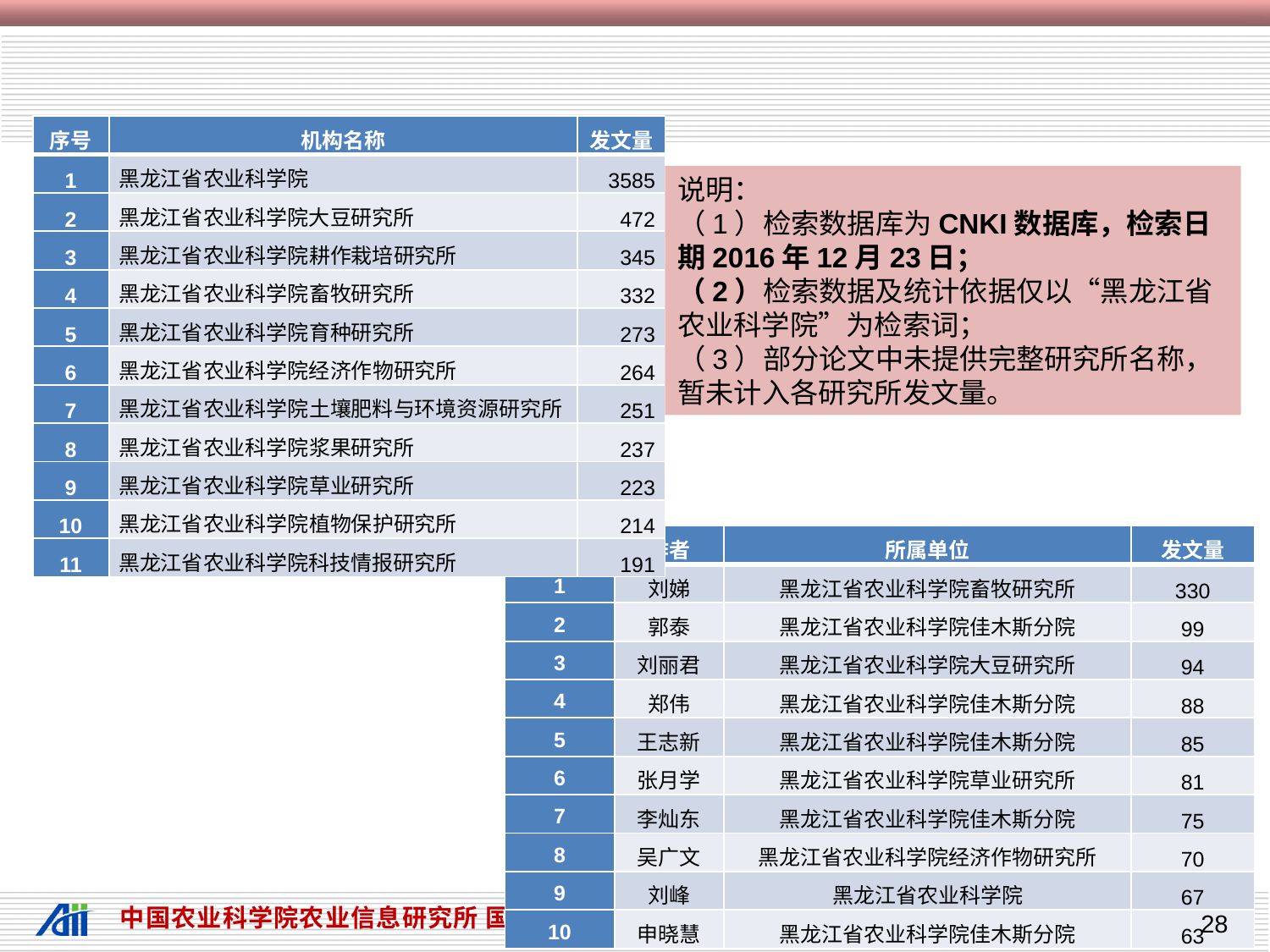

#
| 序号 | 机构名称 | 发文量 |
| --- | --- | --- |
| 1 | 黑龙江省农业科学院 | 3585 |
| 2 | 黑龙江省农业科学院大豆研究所 | 472 |
| 3 | 黑龙江省农业科学院耕作栽培研究所 | 345 |
| 4 | 黑龙江省农业科学院畜牧研究所 | 332 |
| 5 | 黑龙江省农业科学院育种研究所 | 273 |
| 6 | 黑龙江省农业科学院经济作物研究所 | 264 |
| 7 | 黑龙江省农业科学院土壤肥料与环境资源研究所 | 251 |
| 8 | 黑龙江省农业科学院浆果研究所 | 237 |
| 9 | 黑龙江省农业科学院草业研究所 | 223 |
| 10 | 黑龙江省农业科学院植物保护研究所 | 214 |
| 11 | 黑龙江省农业科学院科技情报研究所 | 191 |
说明：
（1）检索数据库为CNKI数据库，检索日期2016年12月23日；
（2）检索数据及统计依据仅以“黑龙江省农业科学院”为检索词；
（3）部分论文中未提供完整研究所名称，暂未计入各研究所发文量。
| 排名 | 作者 | 所属单位 | 发文量 |
| --- | --- | --- | --- |
| 1 | 刘娣 | 黑龙江省农业科学院畜牧研究所 | 330 |
| 2 | 郭泰 | 黑龙江省农业科学院佳木斯分院 | 99 |
| 3 | 刘丽君 | 黑龙江省农业科学院大豆研究所 | 94 |
| 4 | 郑伟 | 黑龙江省农业科学院佳木斯分院 | 88 |
| 5 | 王志新 | 黑龙江省农业科学院佳木斯分院 | 85 |
| 6 | 张月学 | 黑龙江省农业科学院草业研究所 | 81 |
| 7 | 李灿东 | 黑龙江省农业科学院佳木斯分院 | 75 |
| 8 | 吴广文 | 黑龙江省农业科学院经济作物研究所 | 70 |
| 9 | 刘峰 | 黑龙江省农业科学院 | 67 |
| 10 | 申晓慧 | 黑龙江省农业科学院佳木斯分院 | 63 |
28